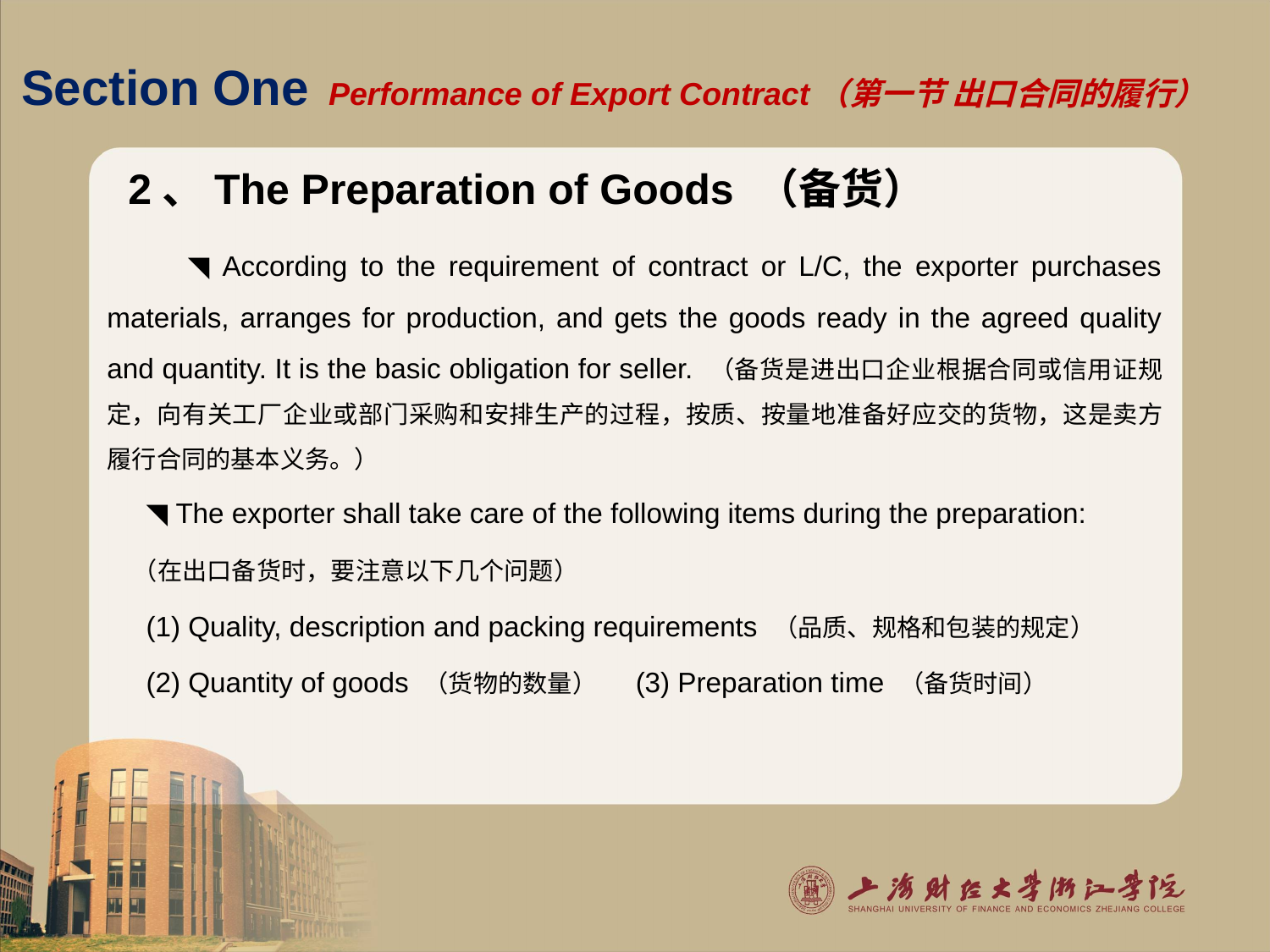

# Section One  Performance of Export Contract（第一节 出口合同的履行）
2、The Preparation of Goods （备货）
      ◥ According to the requirement of contract or L/C, the exporter purchases materials, arranges for production, and gets the goods ready in the agreed quality and quantity. It is the basic obligation for seller. （备货是进出口企业根据合同或信用证规定，向有关工厂企业或部门采购和安排生产的过程，按质、按量地准备好应交的货物，这是卖方履行合同的基本义务。）
     ◥ The exporter shall take care of the following items during the preparation:
   （在出口备货时，要注意以下几个问题）
     (1) Quality, description and packing requirements （品质、规格和包装的规定）
     (2) Quantity of goods （货物的数量）     (3) Preparation time （备货时间）